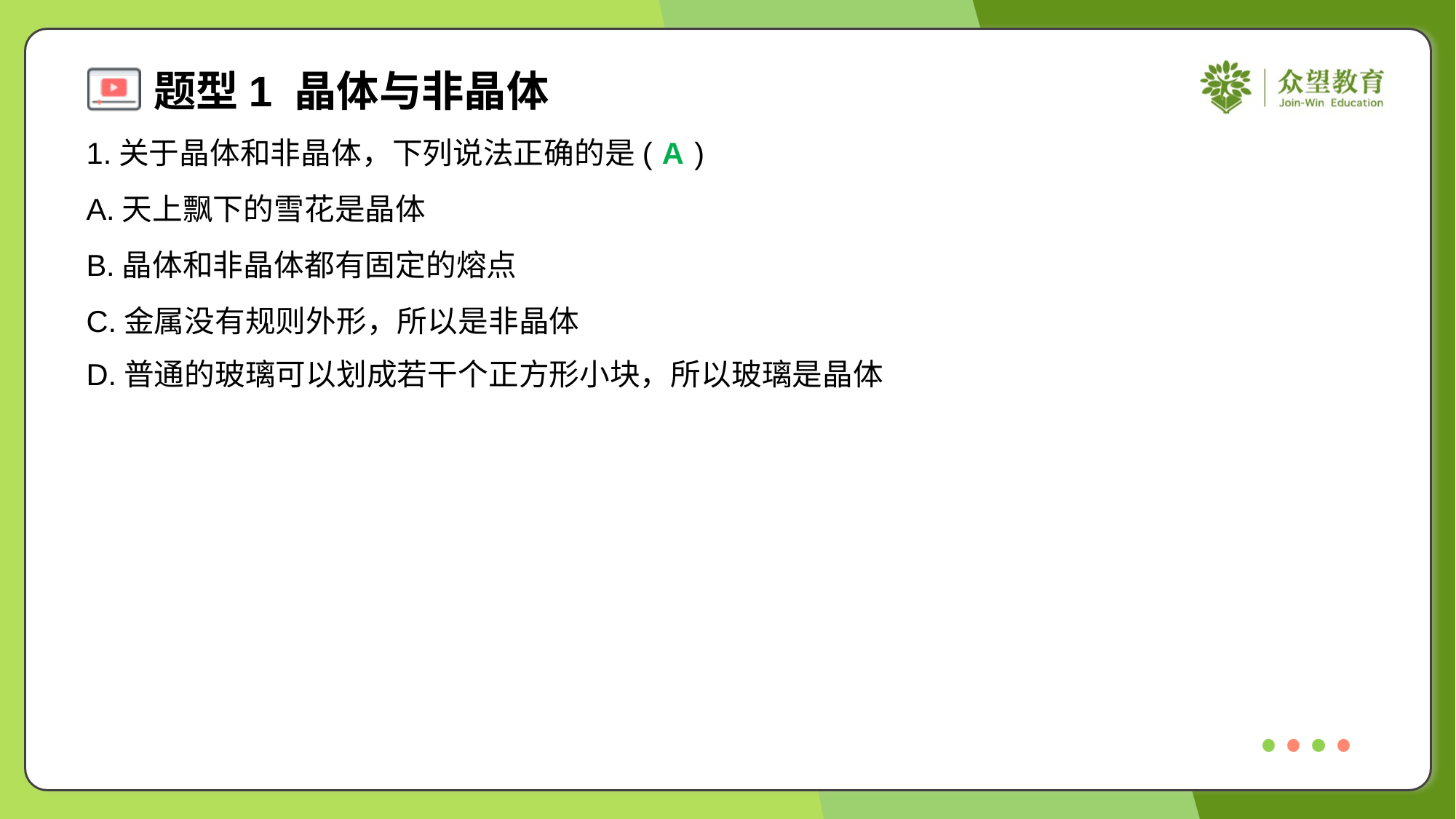

1.关于晶体和非晶体，下列说法正确的是(     )
A
A.天上飘下的雪花是晶体
B.晶体和非晶体都有固定的熔点
C.金属没有规则外形，所以是非晶体
D.普通的玻璃可以划成若干个正方形小块，所以玻璃是晶体